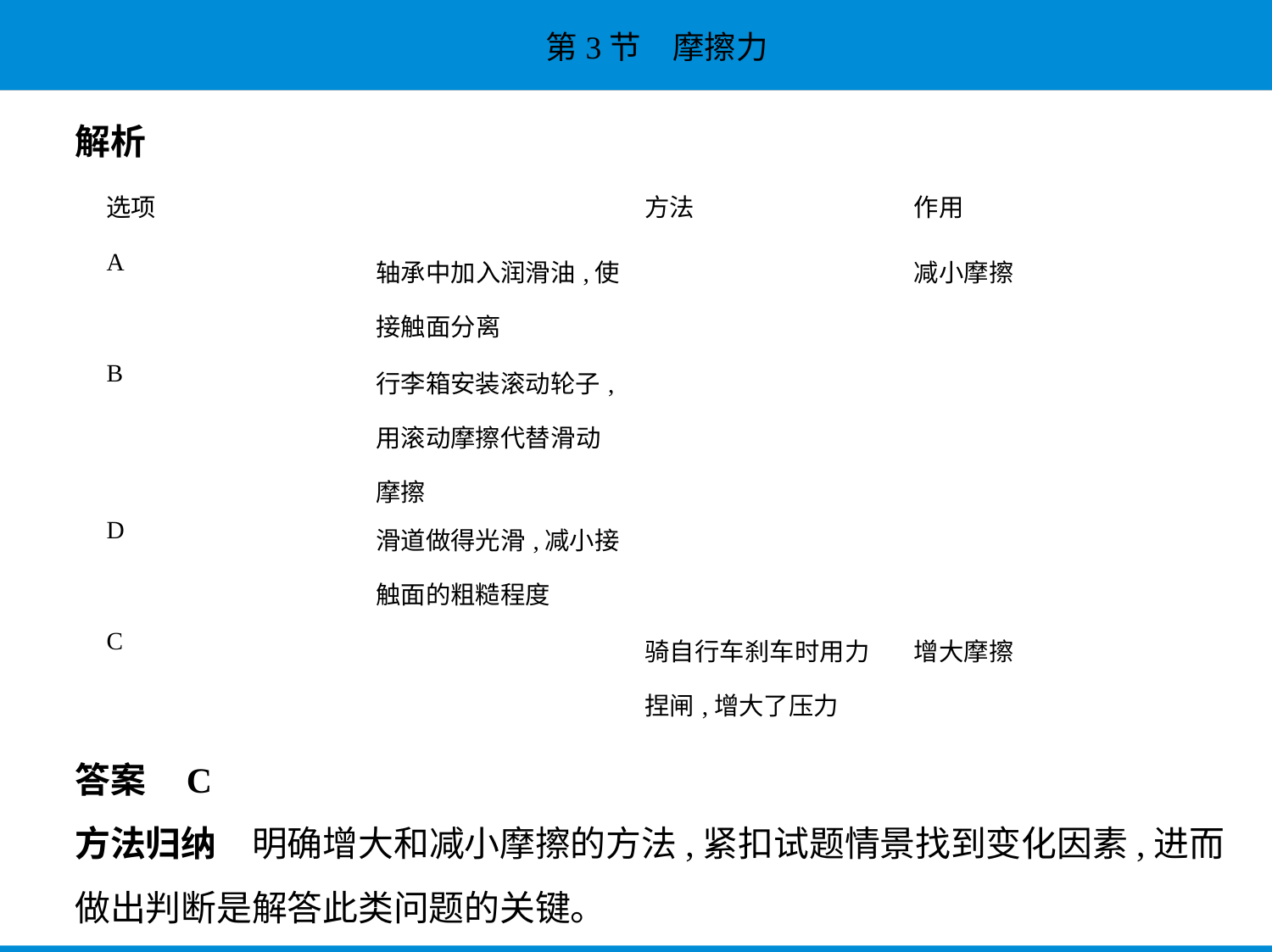

解析

答案    C
方法归纳　明确增大和减小摩擦的方法,紧扣试题情景找到变化因素,进而
做出判断是解答此类问题的关键。

| 选项 |  | 方法 | 作用 |
| --- | --- | --- | --- |
| A | 轴承中加入润滑油,使 接触面分离 |  | 减小摩擦 |
| B | 行李箱安装滚动轮子, 用滚动摩擦代替滑动 摩擦 |  |  |
| D | 滑道做得光滑,减小接 触面的粗糙程度 |  |  |
| C |  | 骑自行车刹车时用力 捏闸,增大了压力 | 增大摩擦 |